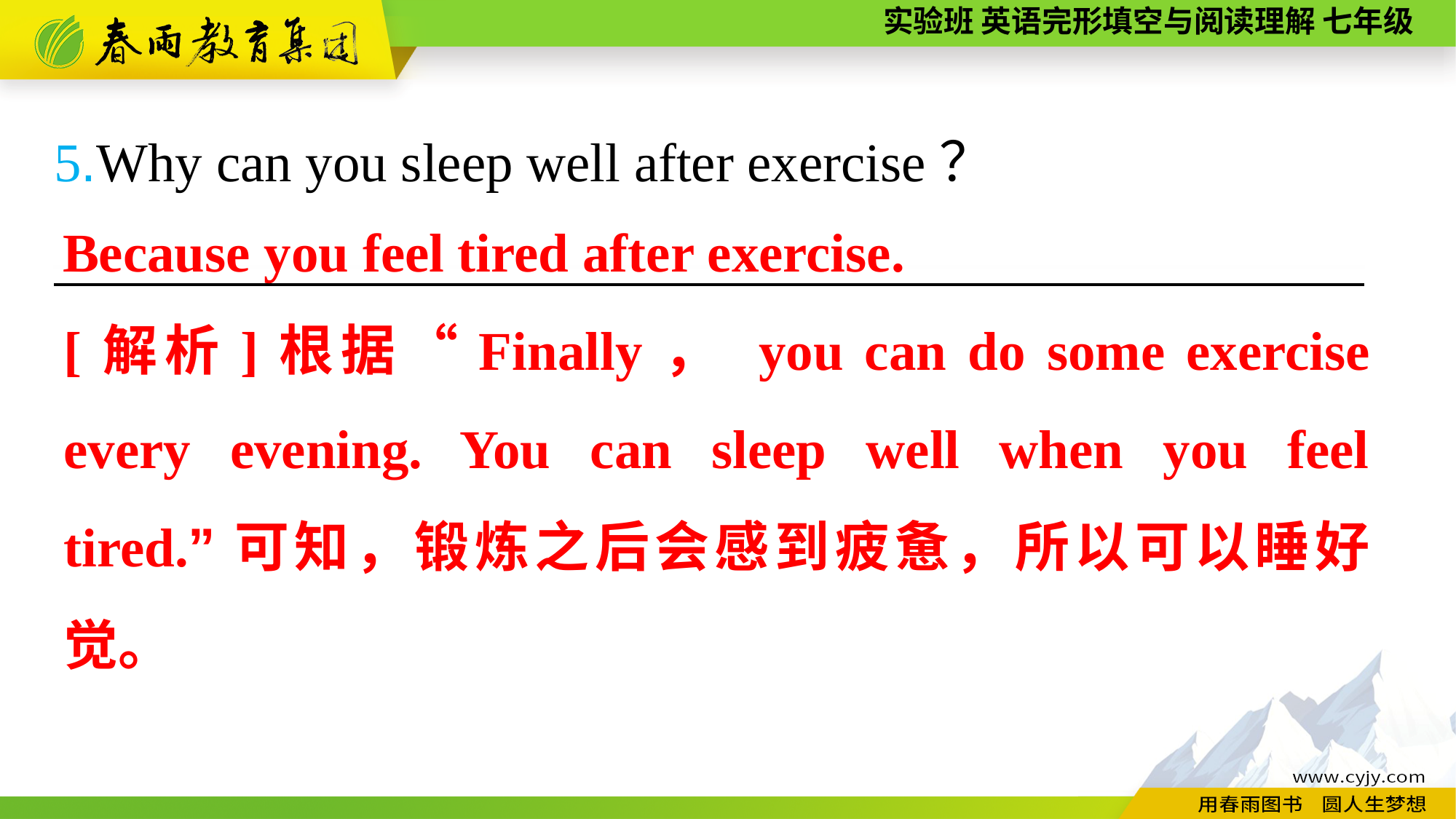

5.Why can you sleep well after exercise？
————————————————————————
Because you feel tired after exercise.
[解析]根据“Finally， you can do some exercise every evening. You can sleep well when you feel tired.”可知，锻炼之后会感到疲惫，所以可以睡好觉。